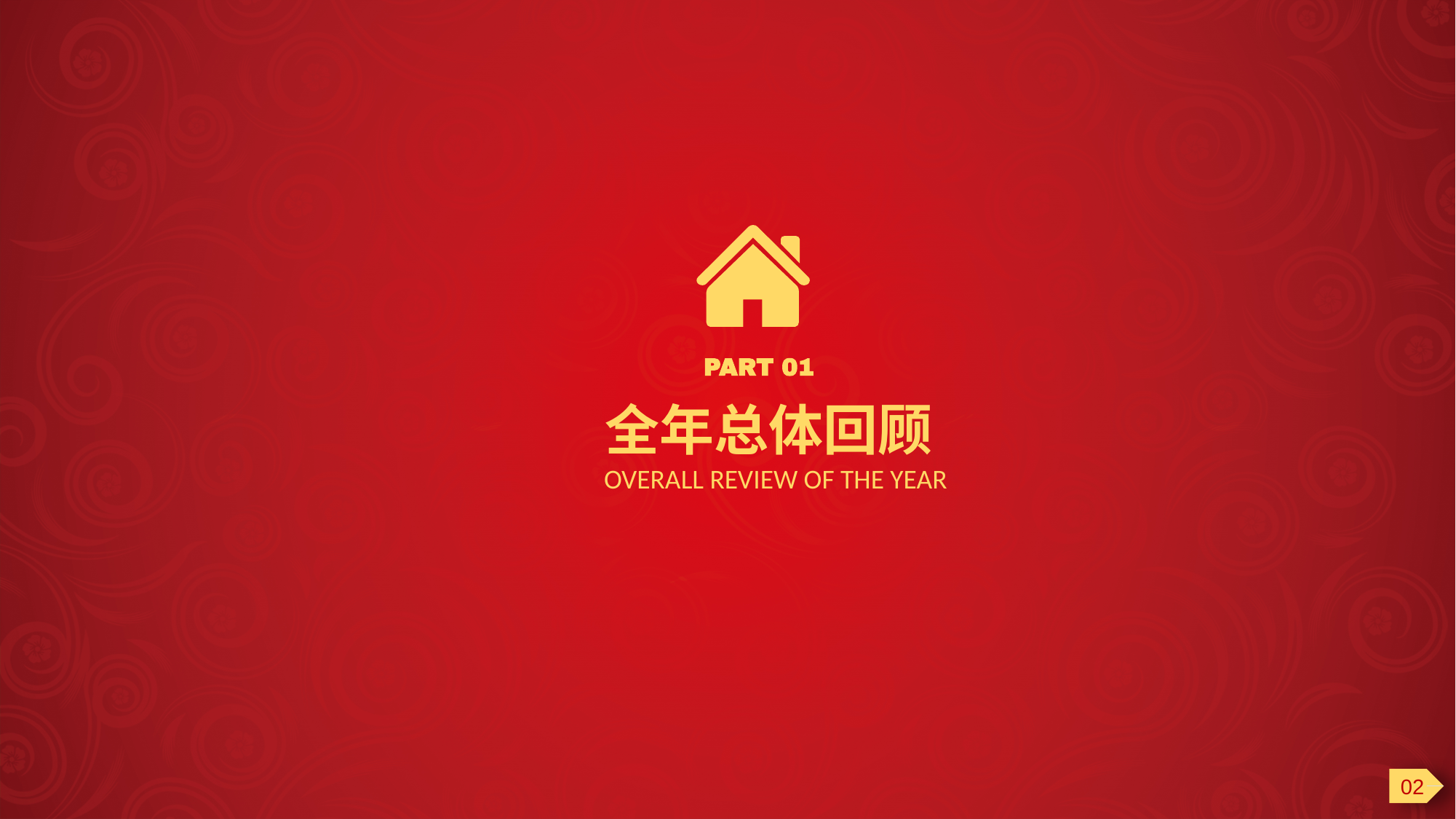

PART 01
 全年总体回顾
OVERALL REVIEW OF THE YEAR
02